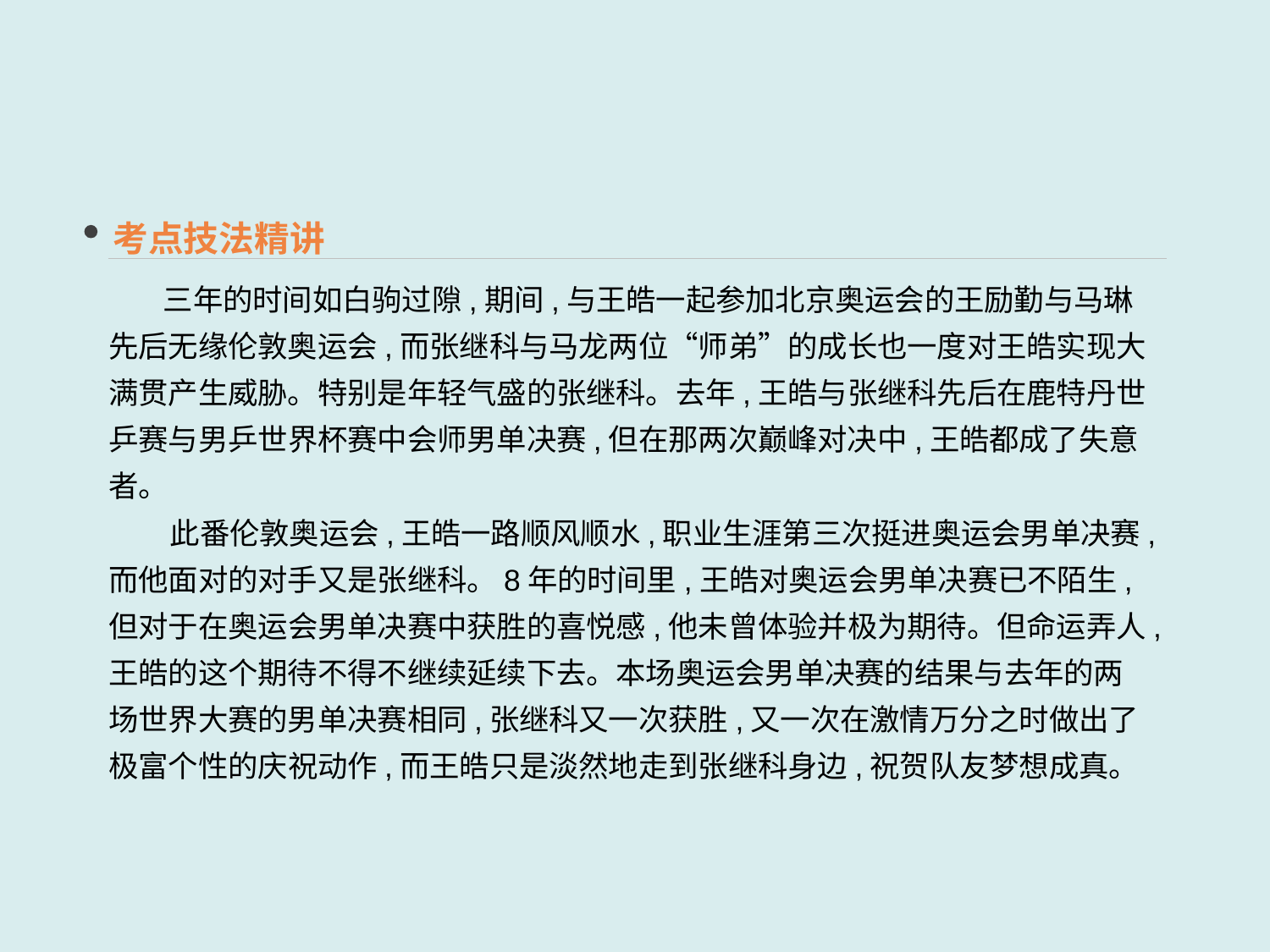

考点技法精讲

       三年的时间如白驹过隙,期间,与王皓一起参加北京奥运会的王励勤与马琳先后无缘伦敦奥运会,而张继科与马龙两位“师弟”的成长也一度对王皓实现大满贯产生威胁。特别是年轻气盛的张继科。去年,王皓与张继科先后在鹿特丹世乒赛与男乒世界杯赛中会师男单决赛,但在那两次巅峰对决中,王皓都成了失意者。
        此番伦敦奥运会,王皓一路顺风顺水,职业生涯第三次挺进奥运会男单决赛,而他面对的对手又是张继科。8年的时间里,王皓对奥运会男单决赛已不陌生,但对于在奥运会男单决赛中获胜的喜悦感,他未曾体验并极为期待。但命运弄人,王皓的这个期待不得不继续延续下去。本场奥运会男单决赛的结果与去年的两场世界大赛的男单决赛相同,张继科又一次获胜,又一次在激情万分之时做出了极富个性的庆祝动作,而王皓只是淡然地走到张继科身边,祝贺队友梦想成真。